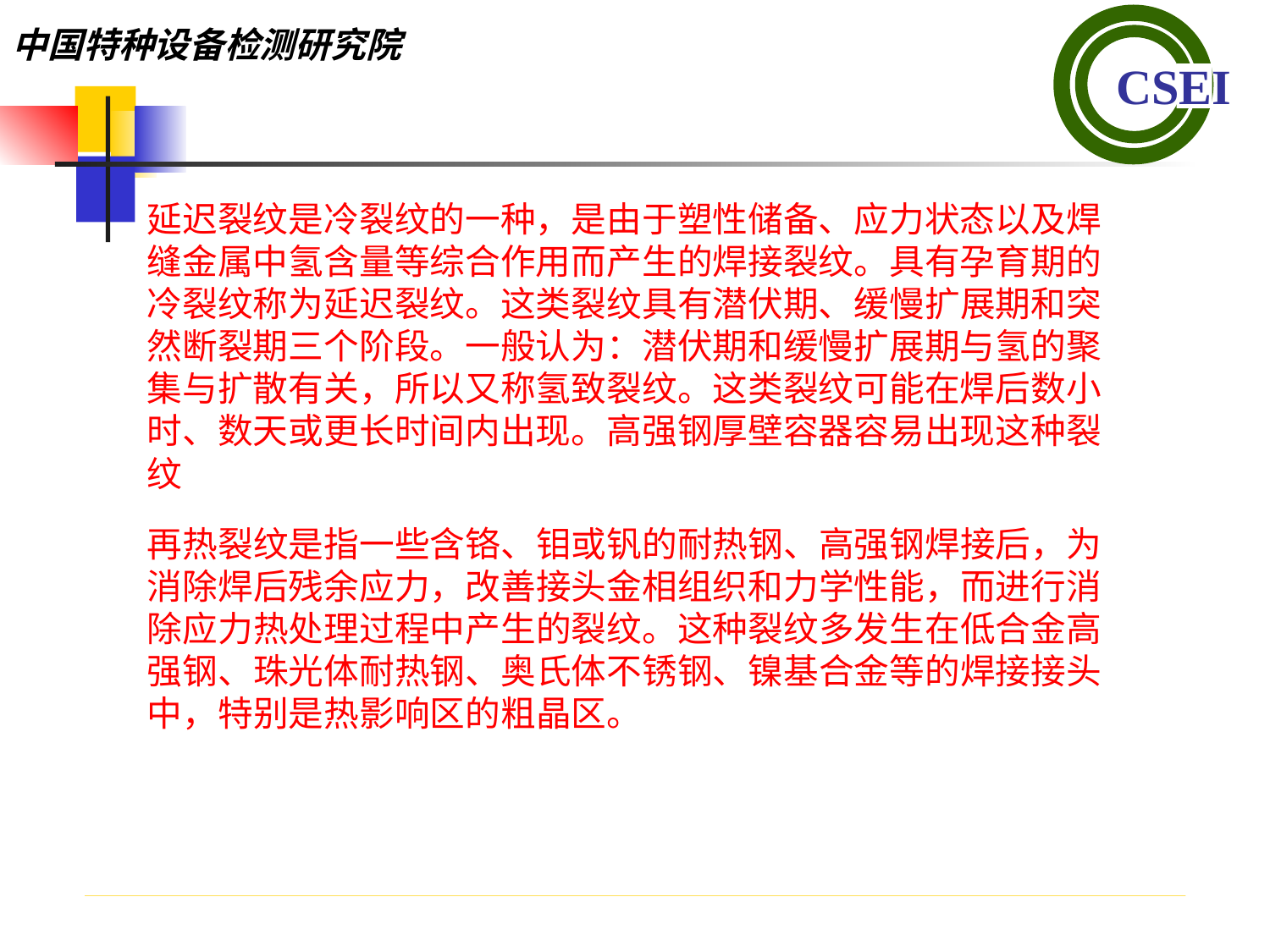

延迟裂纹是冷裂纹的一种，是由于塑性储备、应力状态以及焊缝金属中氢含量等综合作用而产生的焊接裂纹。具有孕育期的冷裂纹称为延迟裂纹。这类裂纹具有潜伏期、缓慢扩展期和突然断裂期三个阶段。一般认为：潜伏期和缓慢扩展期与氢的聚集与扩散有关，所以又称氢致裂纹。这类裂纹可能在焊后数小时、数天或更长时间内出现。高强钢厚壁容器容易出现这种裂纹
再热裂纹是指一些含铬、钼或钒的耐热钢、高强钢焊接后，为消除焊后残余应力，改善接头金相组织和力学性能，而进行消除应力热处理过程中产生的裂纹。这种裂纹多发生在低合金高强钢、珠光体耐热钢、奥氏体不锈钢、镍基合金等的焊接接头中，特别是热影响区的粗晶区。